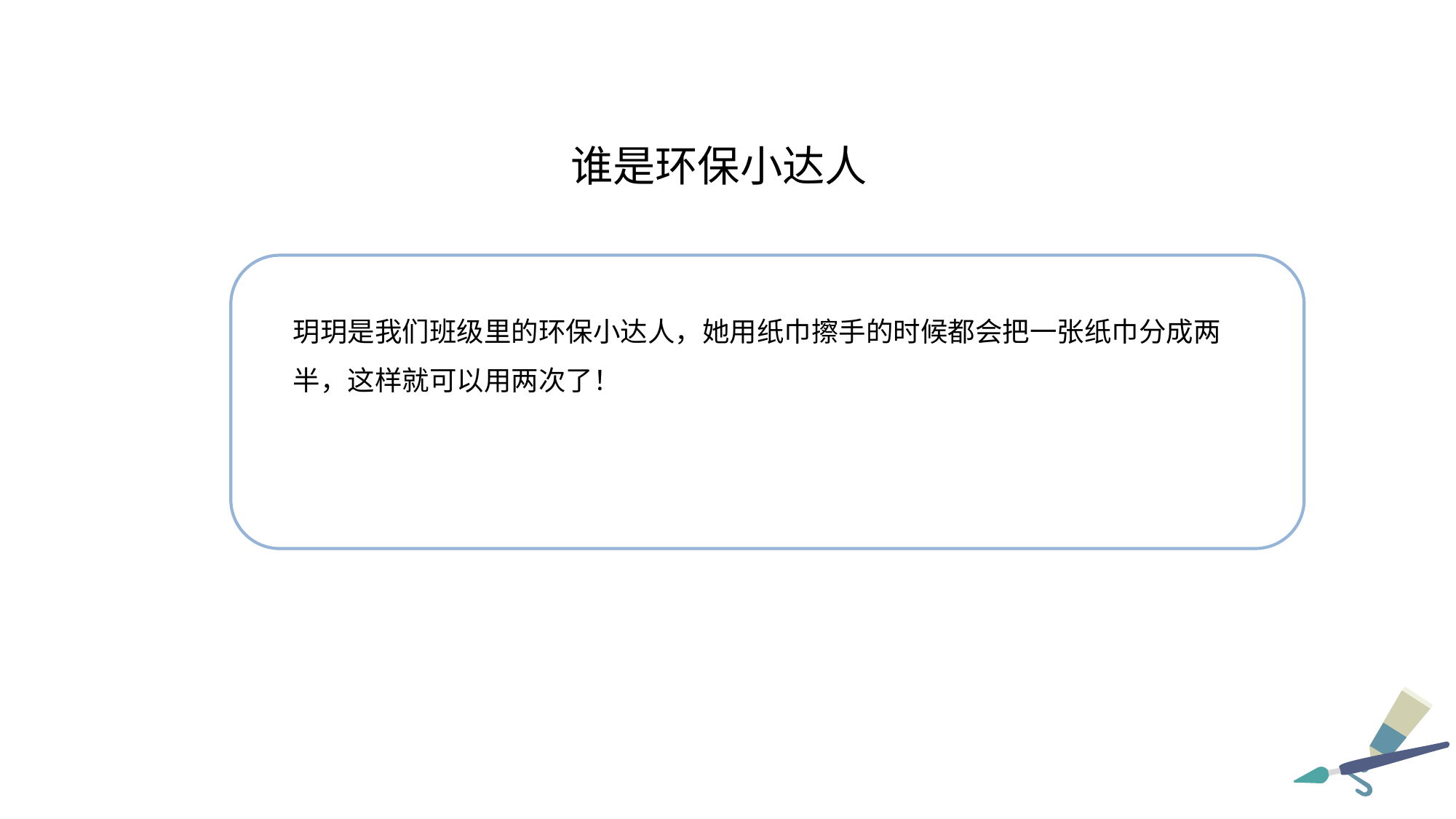

谁是环保小达人

玥玥是我们班级里的环保小达人，她用纸巾擦手的时候都会把一张纸巾分成两半，这样就可以用两次了！